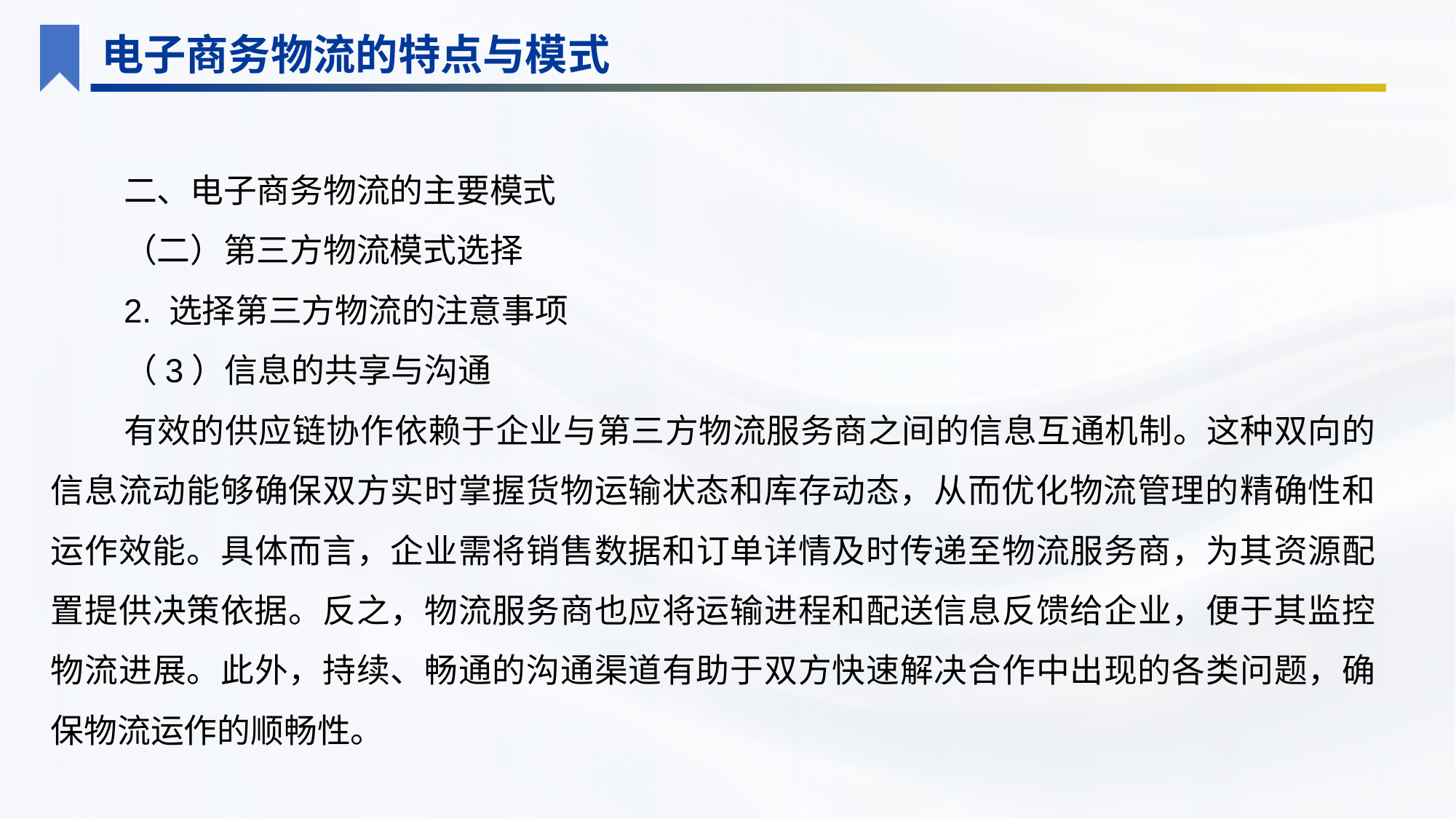

电子商务物流的特点与模式
二、电子商务物流的主要模式
（二）第三方物流模式选择
2. 选择第三方物流的注意事项
（3）信息的共享与沟通
有效的供应链协作依赖于企业与第三方物流服务商之间的信息互通机制。这种双向的信息流动能够确保双方实时掌握货物运输状态和库存动态，从而优化物流管理的精确性和运作效能。具体而言，企业需将销售数据和订单详情及时传递至物流服务商，为其资源配置提供决策依据。反之，物流服务商也应将运输进程和配送信息反馈给企业，便于其监控物流进展。此外，持续、畅通的沟通渠道有助于双方快速解决合作中出现的各类问题，确保物流运作的顺畅性。